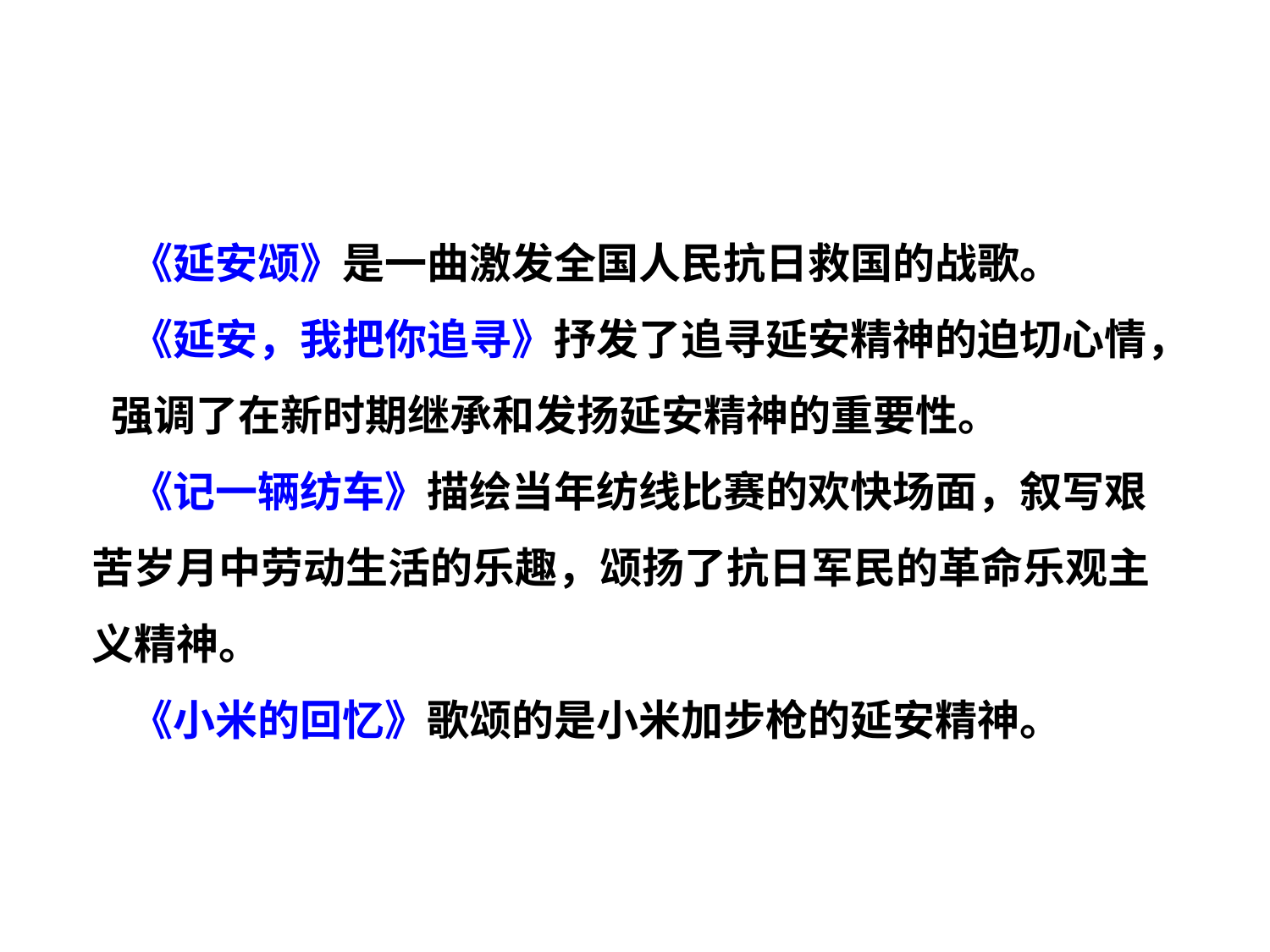

《延安颂》是一曲激发全国人民抗日救国的战歌。
   《延安，我把你追寻》抒发了追寻延安精神的迫切心情，  强调了在新时期继承和发扬延安精神的重要性。
   《记一辆纺车》描绘当年纺线比赛的欢快场面，叙写艰苦岁月中劳动生活的乐趣，颂扬了抗日军民的革命乐观主义精神。
   《小米的回忆》歌颂的是小米加步枪的延安精神。